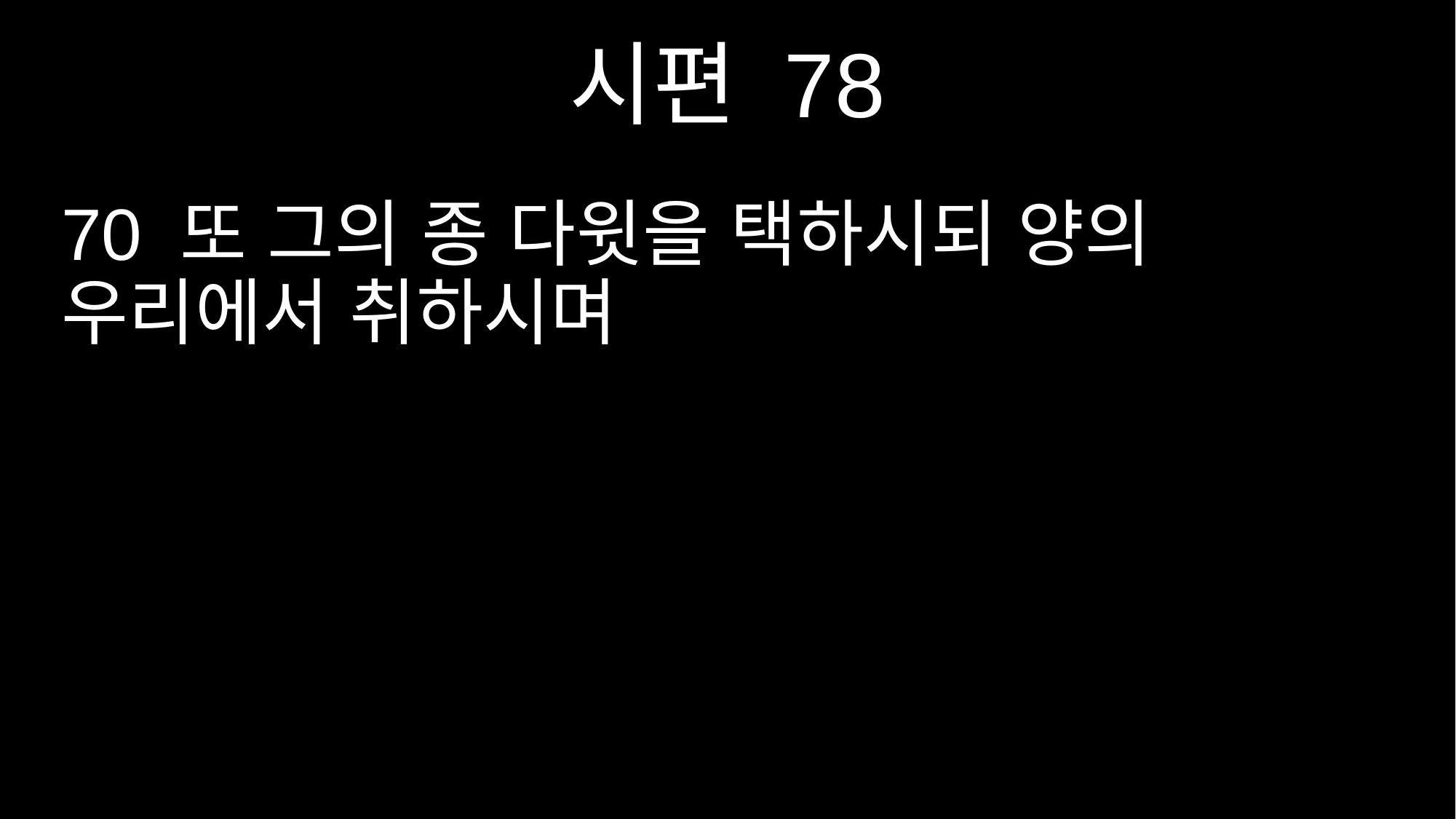

시편 78
70 또 그의 종 다윗을 택하시되 양의 우리에서 취하시며